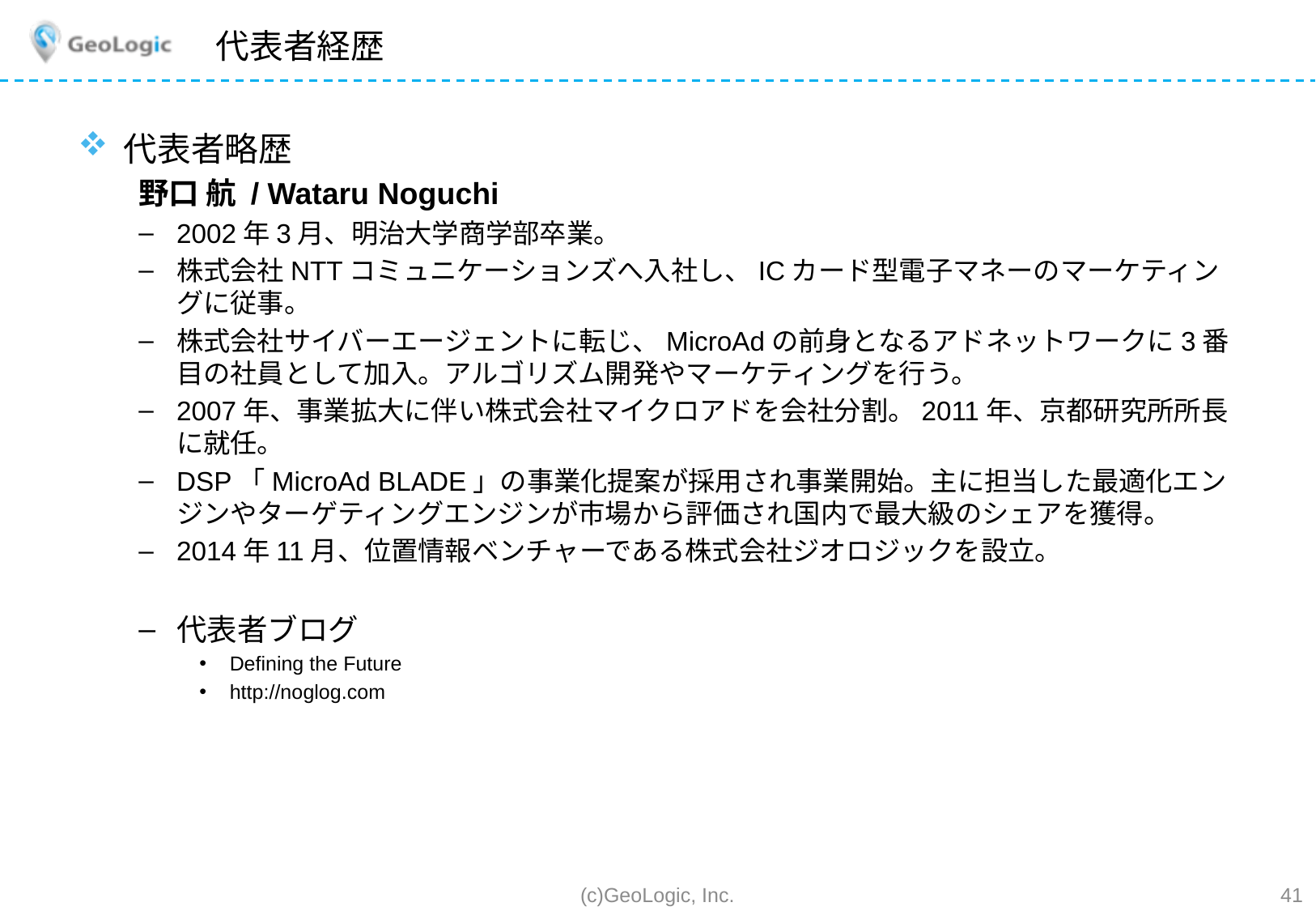

# 代表者経歴
代表者略歴
野口 航 / Wataru Noguchi
2002年3月、明治大学商学部卒業。
株式会社NTTコミュニケーションズへ入社し、ICカード型電子マネーのマーケティングに従事。
株式会社サイバーエージェントに転じ、MicroAdの前身となるアドネットワークに3番目の社員として加入。アルゴリズム開発やマーケティングを行う。
2007年、事業拡大に伴い株式会社マイクロアドを会社分割。2011年、京都研究所所長に就任。
DSP「MicroAd BLADE」の事業化提案が採用され事業開始。主に担当した最適化エンジンやターゲティングエンジンが市場から評価され国内で最大級のシェアを獲得。
2014年11月、位置情報ベンチャーである株式会社ジオロジックを設立。

代表者ブログ
Defining the Future
http://noglog.com
(c)GeoLogic, Inc.
41